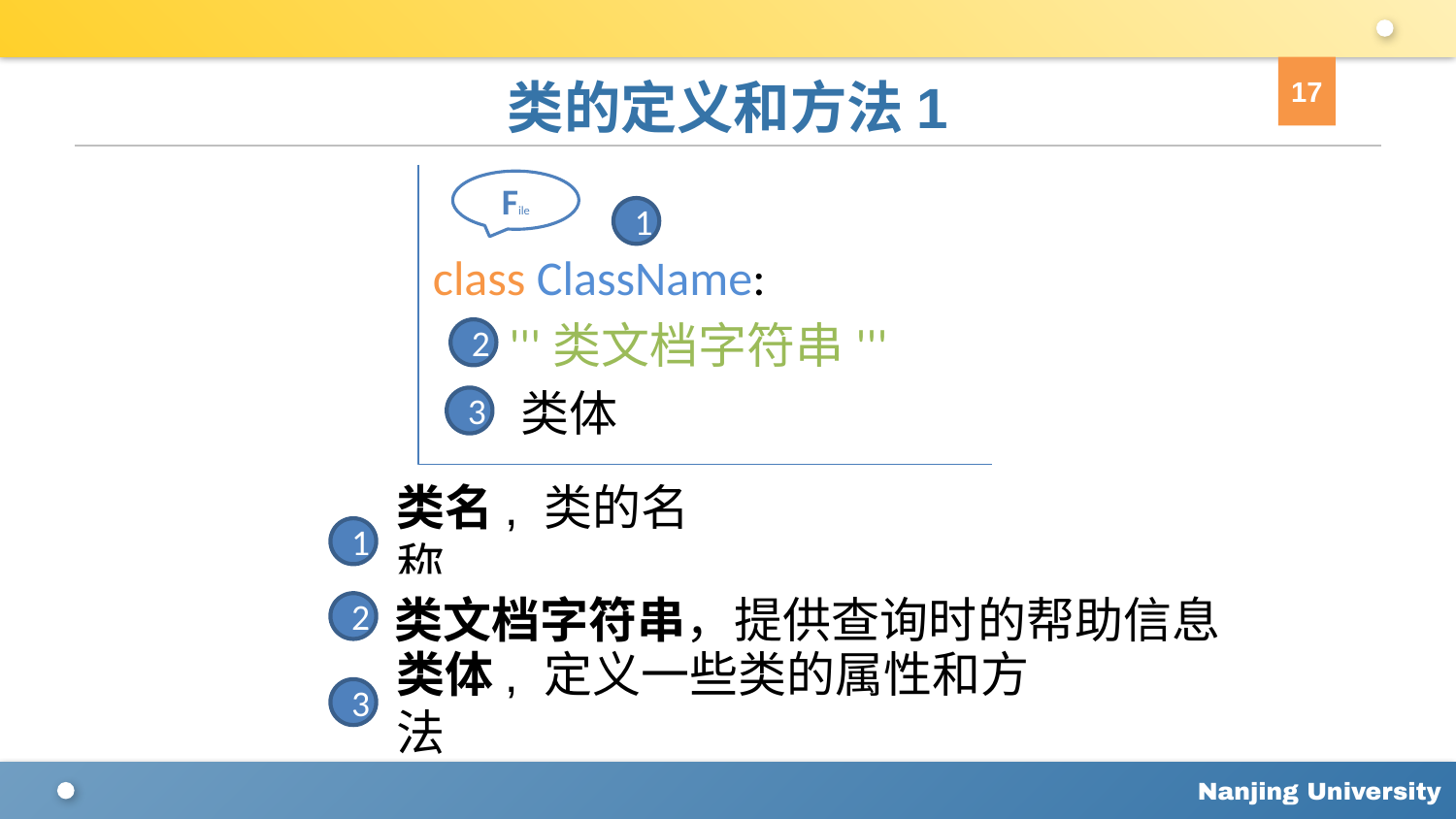

17
# 类的定义和方法1

class ClassName:
       '''类文档字符串'''
       类体

File
1
2
3
类名, 类的名称
1
类文档字符串，提供查询时的帮助信息
2
类体, 定义一些类的属性和方法
3